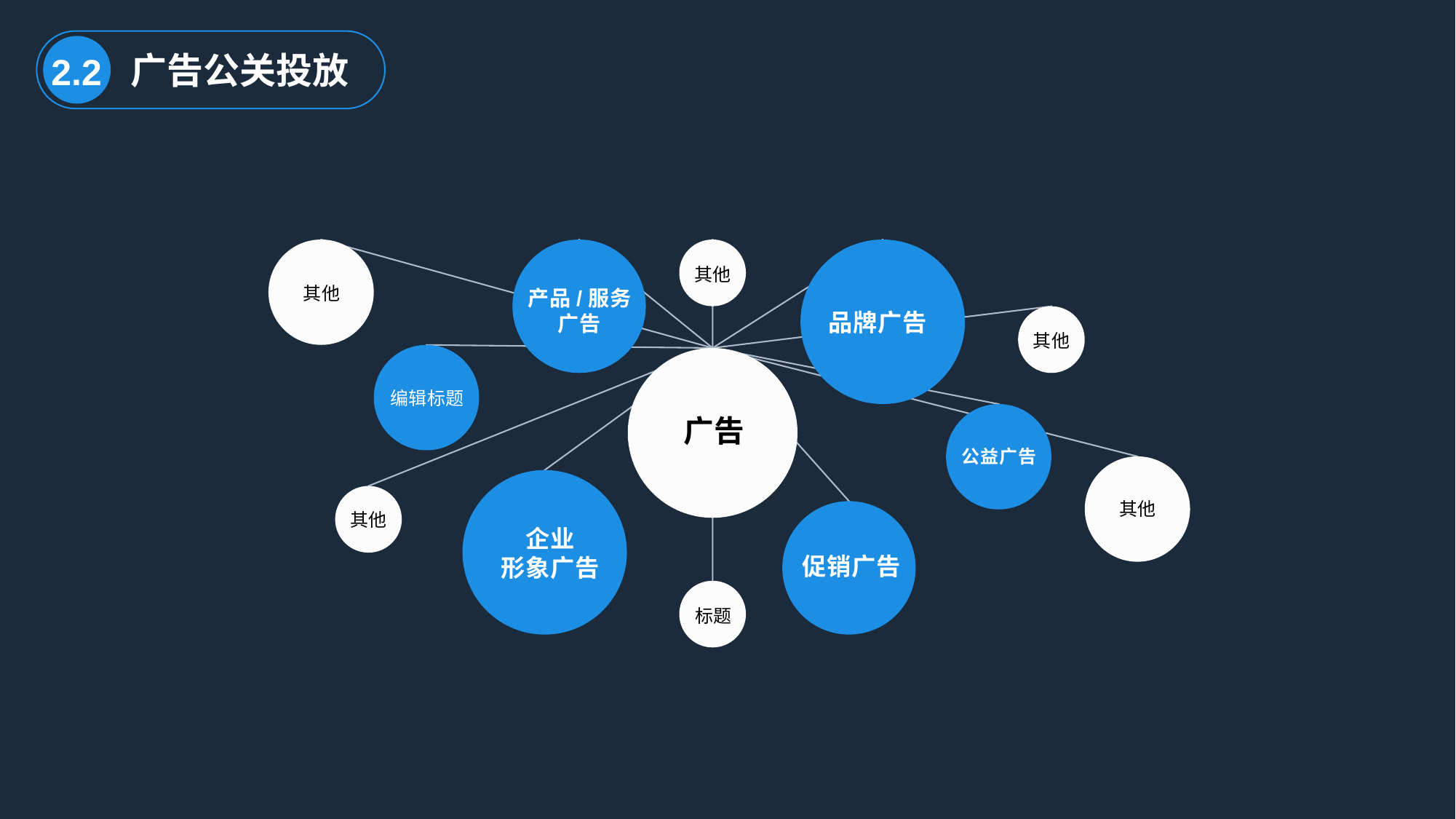

广告公关投放
2.2

其他
其他
产品/服务 广告

品牌广告
其他

编辑标题

广告
公益广告

其他

其他
企业
形象广告
促销广告

标题